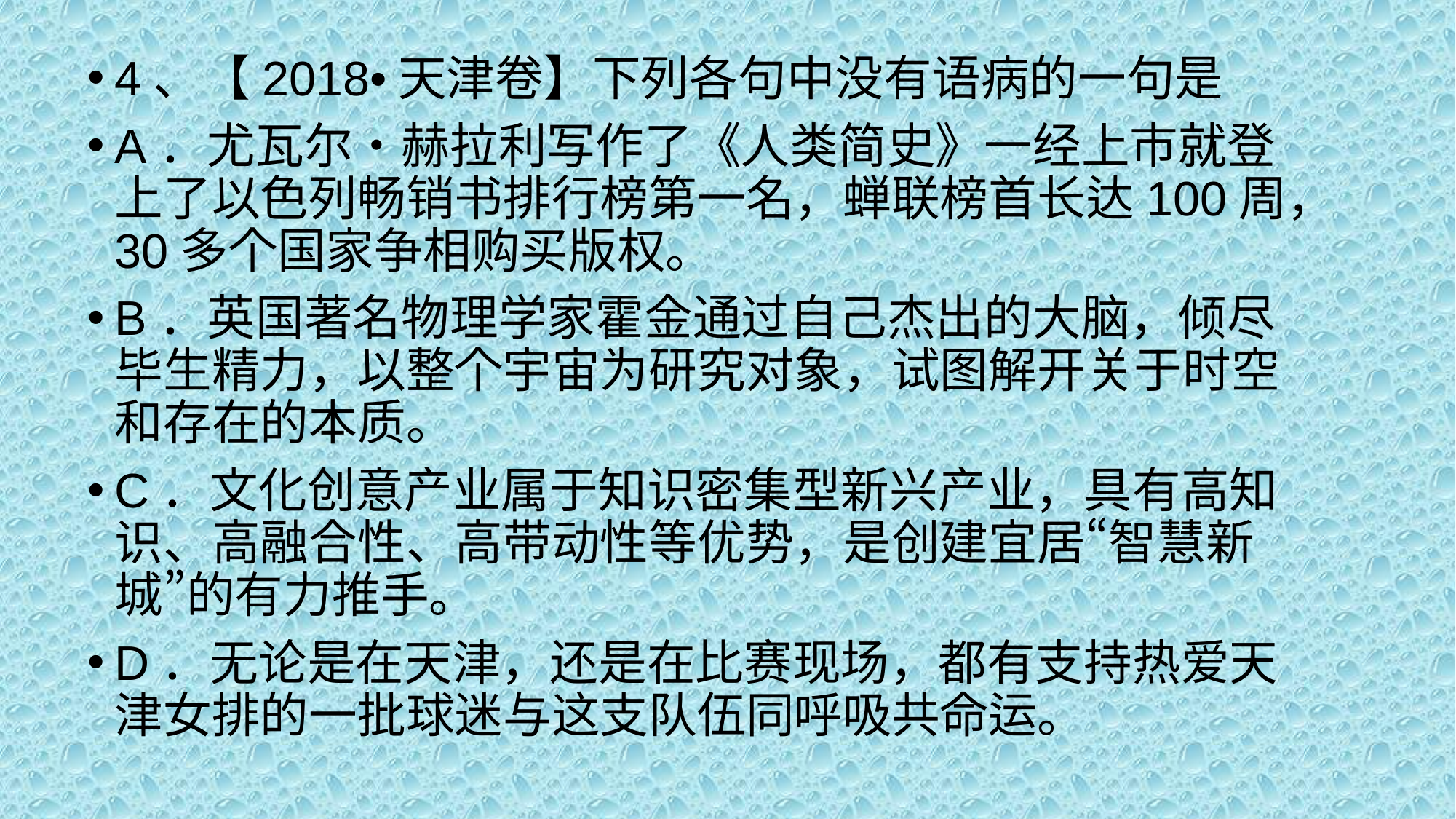

4、【2018•天津卷】下列各句中没有语病的一句是
A．尤瓦尔・赫拉利写作了《人类简史》一经上市就登上了以色列畅销书排行榜第一名，蝉联榜首长达100周，30多个国家争相购买版权。
B．英国著名物理学家霍金通过自己杰出的大脑，倾尽毕生精力，以整个宇宙为研究对象，试图解开关于时空和存在的本质。
C．文化创意产业属于知识密集型新兴产业，具有高知识、高融合性、高带动性等优势，是创建宜居“智慧新城”的有力推手。
D．无论是在天津，还是在比赛现场，都有支持热爱天津女排的一批球迷与这支队伍同呼吸共命运。